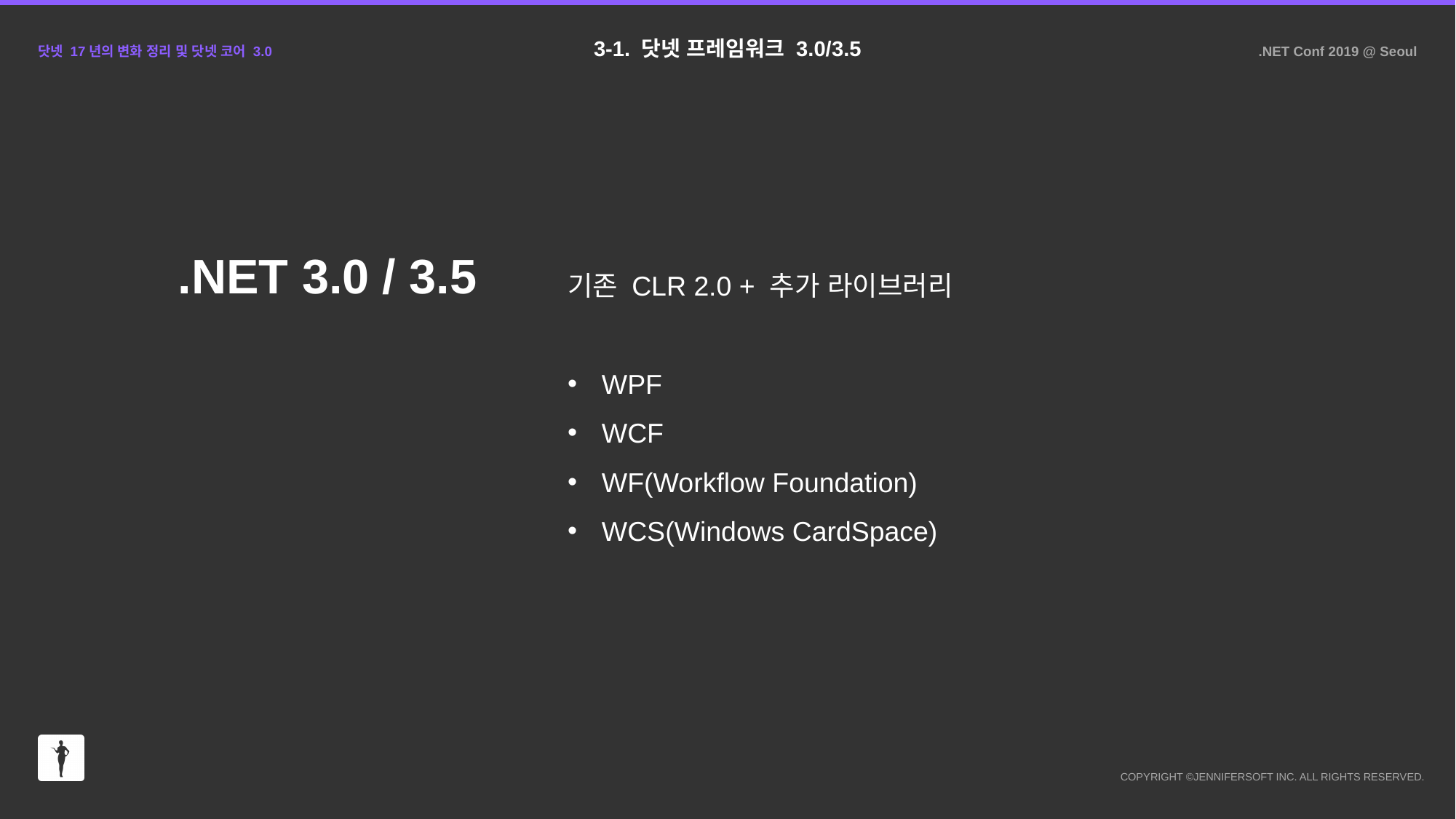

3-1. 닷넷 프레임워크 3.0/3.5
.NET 3.0 / 3.5
기존 CLR 2.0 + 추가 라이브러리

WPF
WCF
WF(Workflow Foundation)
WCS(Windows CardSpace)